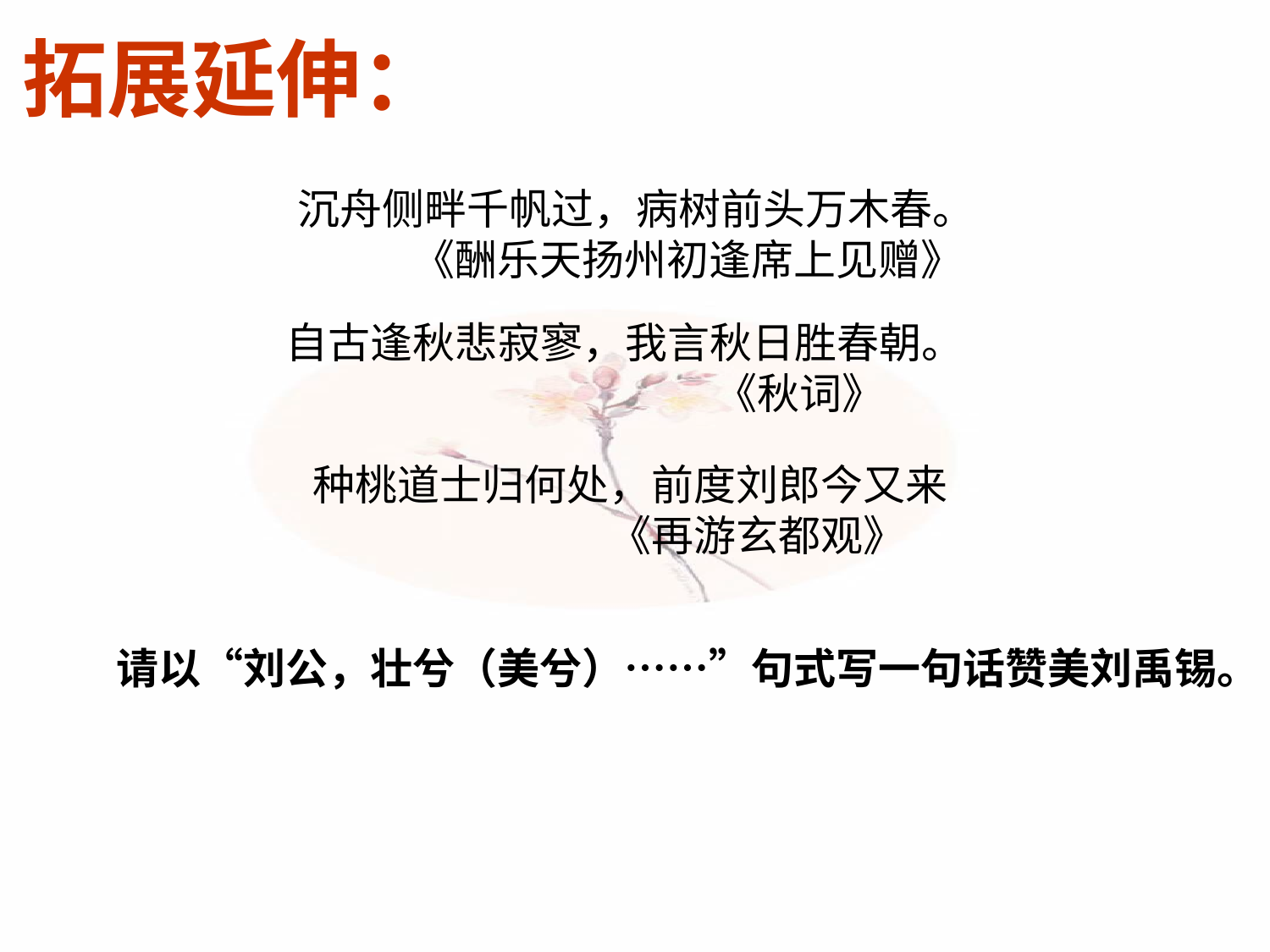

拓展延伸：
沉舟侧畔千帆过，病树前头万木春。
           《酬乐天扬州初逢席上见赠》

自古逢秋悲寂寥，我言秋日胜春朝。
                                            《秋词》
种桃道士归何处，前度刘郎今又来
                              《再游玄都观》
请以“刘公，壮兮（美兮）……”句式写一句话赞美刘禹锡。